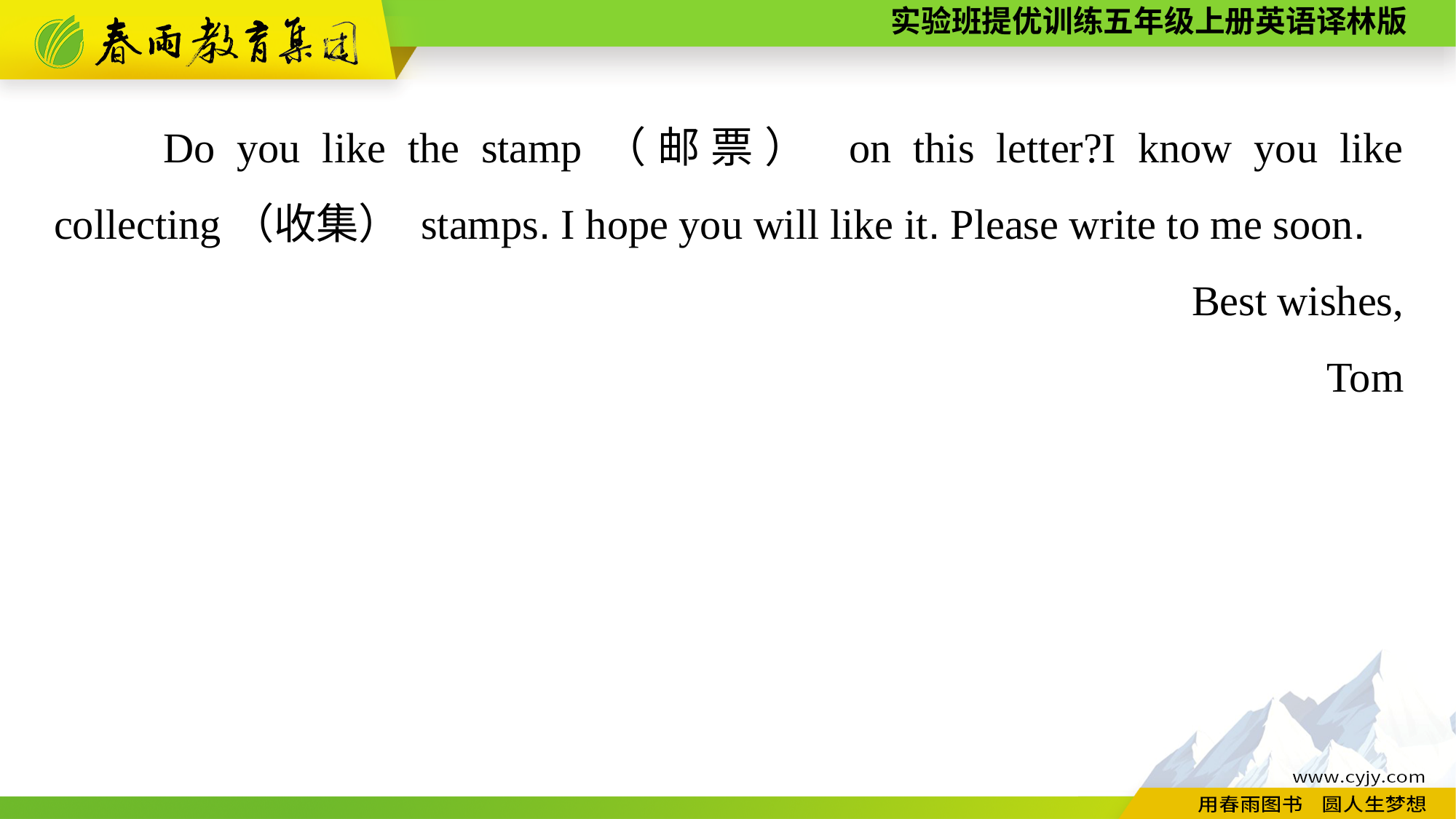

Do you like the stamp（邮票） on this letter?I know you like collecting（收集） stamps. I hope you will like it. Please write to me soon.
Best wishes,
Tom